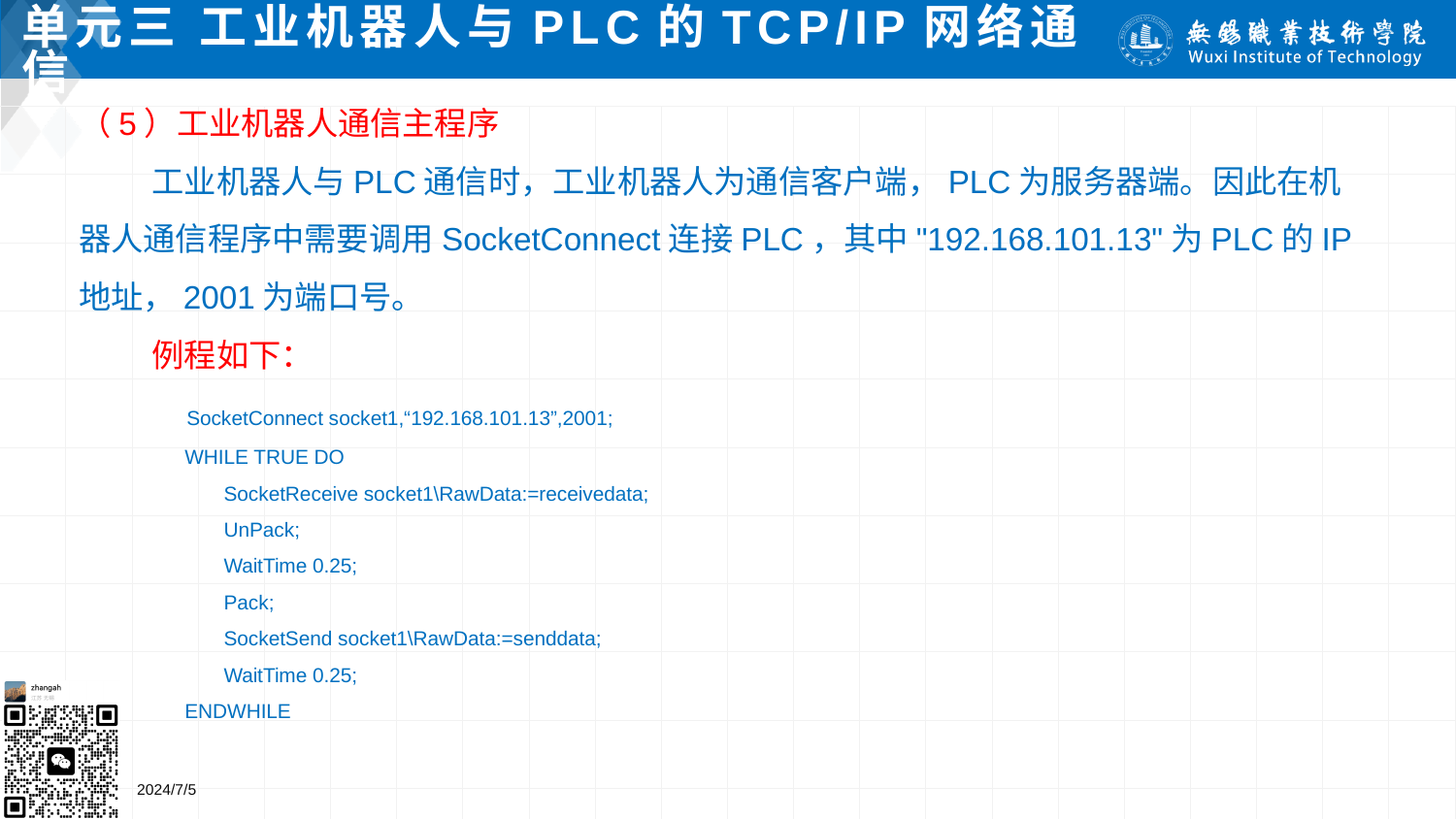

# 单元三 工业机器人与PLC的TCP/IP网络通信
（5）工业机器人通信主程序
         工业机器人与PLC通信时，工业机器人为通信客户端，PLC为服务器端。因此在机器人通信程序中需要调用SocketConnect连接PLC，其中"192.168.101.13"为PLC的IP地址，2001为端口号。
         例程如下：
            SocketConnect socket1,“192.168.101.13”,2001;
                   WHILE TRUE DO
                          SocketReceive socket1\RawData:=receivedata;
                          UnPack;
                          WaitTime 0.25;
                          Pack;
                          SocketSend socket1\RawData:=senddata;
                          WaitTime 0.25;
                   ENDWHILE

2024/7/5